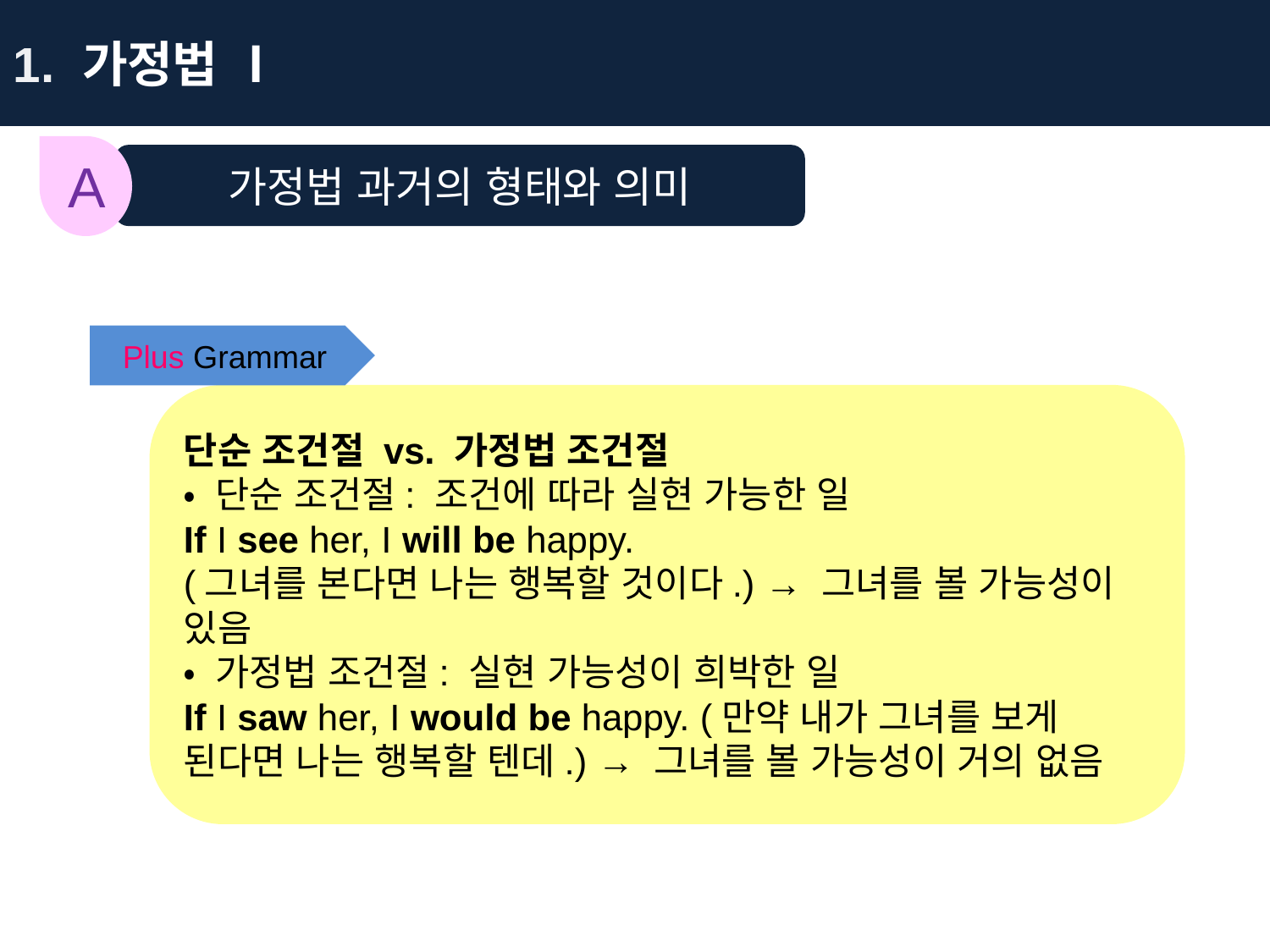

1. 가정법 Ⅰ

가정법 과거의 형태와 의미
A
Plus Grammar
단순 조건절 vs. 가정법 조건절
• 단순 조건절: 조건에 따라 실현 가능한 일
If I see her, I will be happy.
(그녀를 본다면 나는 행복할 것이다.) → 그녀를 볼 가능성이 있음
• 가정법 조건절: 실현 가능성이 희박한 일
If I saw her, I would be happy. (만약 내가 그녀를 보게
된다면 나는 행복할 텐데.) → 그녀를 볼 가능성이 거의 없음